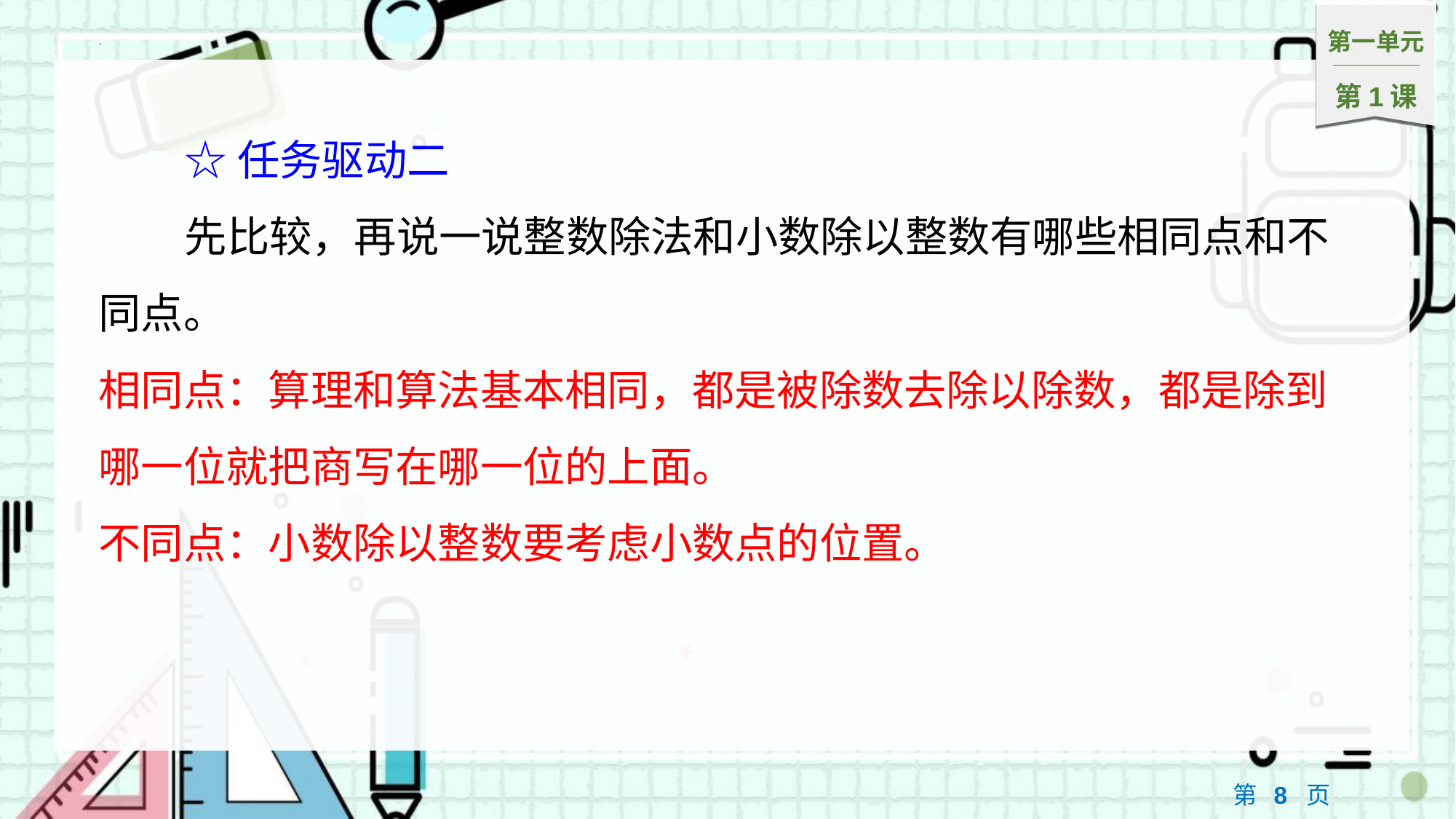

☆任务驱动二
先比较，再说一说整数除法和小数除以整数有哪些相同点和不同点。

相同点：算理和算法基本相同，都是被除数去除以除数，都是除到哪一位就把商写在哪一位的上面。
不同点：小数除以整数要考虑小数点的位置。